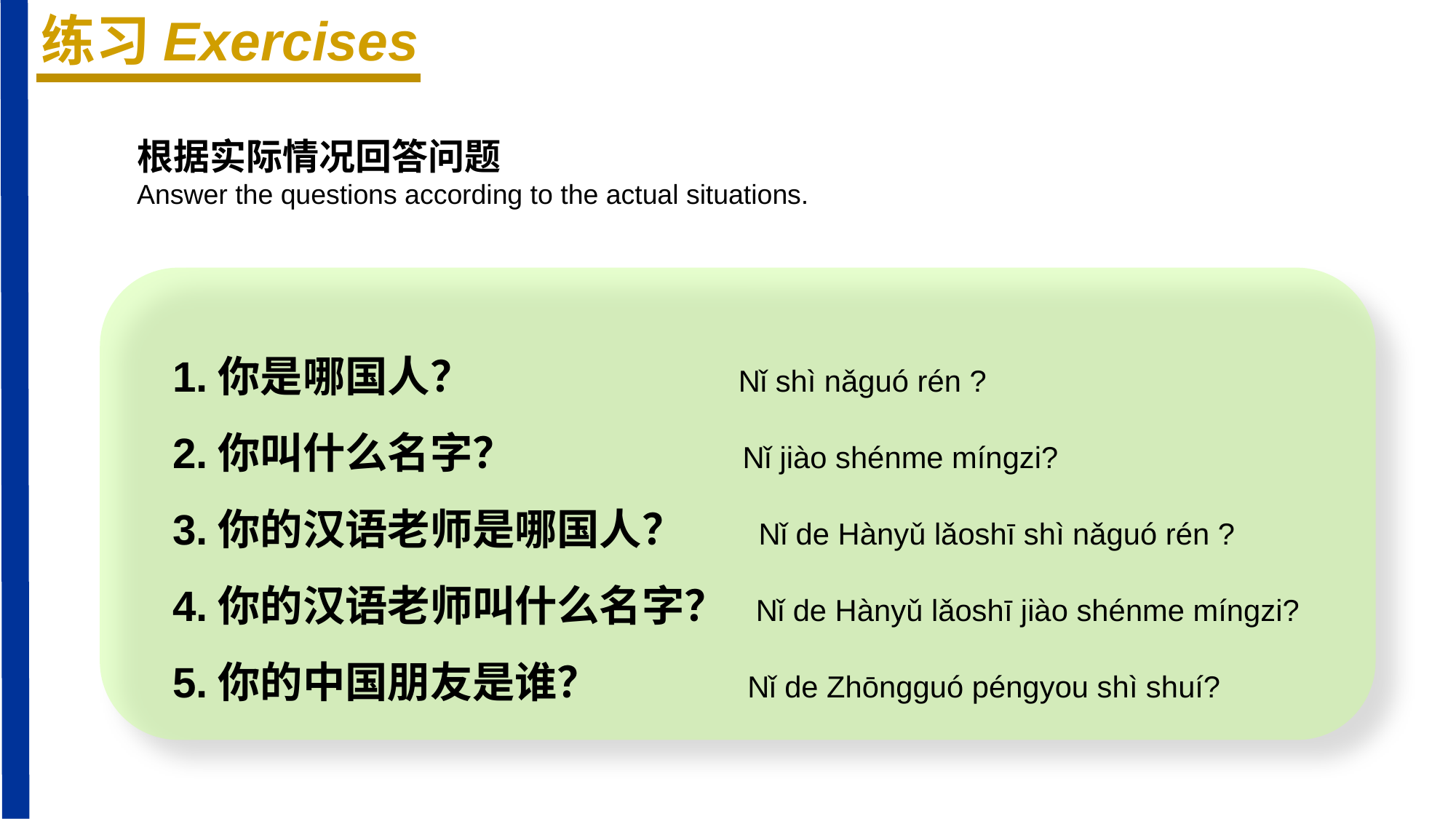

练习Exercises
根据实际情况回答问题
Answer the questions according to the actual situations.

1.你是哪国人？                           Nǐ shì nǎɡuó rén ?
2.你叫什么名字？                       Nǐ jiào shénme mínɡzi?
3.你的汉语老师是哪国人？        Nǐ de Hànyǔ lǎoshī shì nǎɡuó rén ?
4.你的汉语老师叫什么名字？  Nǐ de Hànyǔ lǎoshī jiào shénme mínɡzi?
5.你的中国朋友是谁？                 Nǐ de Zhōnɡɡuó pénɡyou shì shuí?